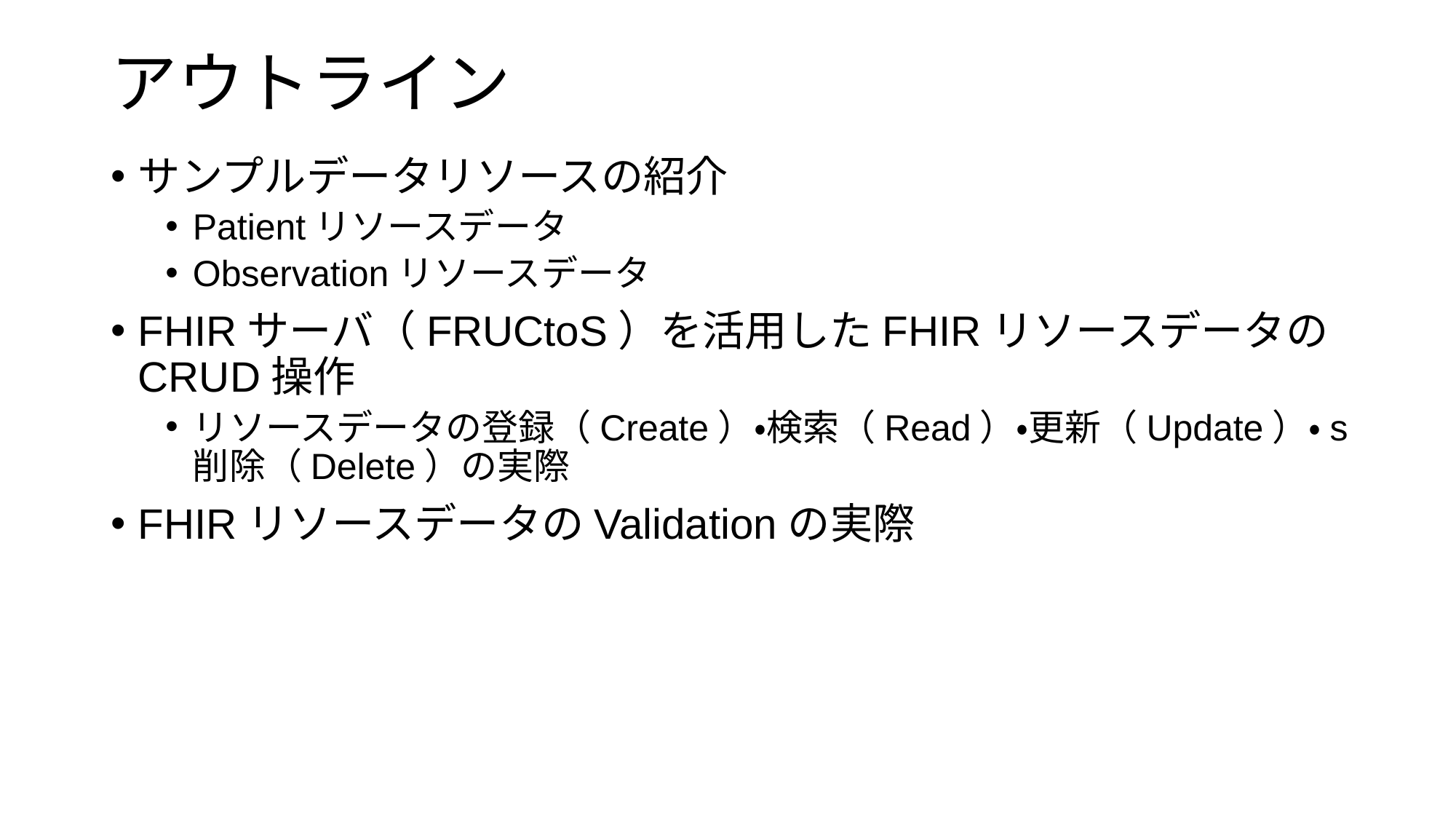

# アウトライン
サンプルデータリソースの紹介
Patientリソースデータ
Observationリソースデータ
FHIRサーバ（FRUCtoS）を活用したFHIRリソースデータのCRUD操作
リソースデータの登録（Create）・検索（Read）・更新（Update）・s削除（Delete）の実際
FHIRリソースデータのValidationの実際